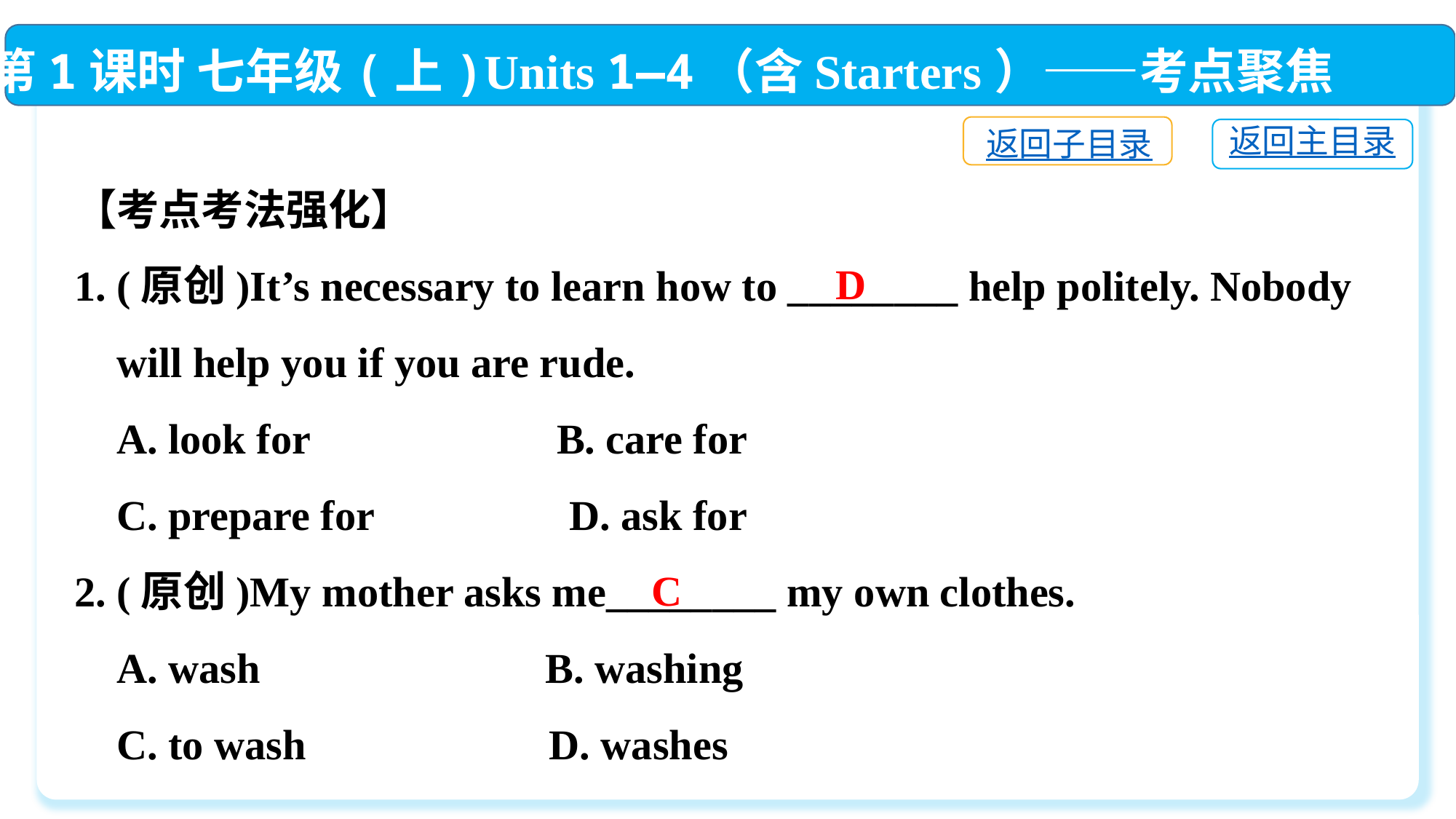

第1课时 七年级(上)Units 1—4（含Starters）——考点聚焦

返回子目录
返回主目录
【考点考法强化】
1. (原创)It’s necessary to learn how to ________ help politely. Nobody
    will help you if you are rude.
    A. look for　	               B. care for
    C. prepare for　	     D. ask for
2. (原创)My mother asks me________ my own clothes.
    A. wash	                        B. washing
    C. to wash	              D. washes

D
C